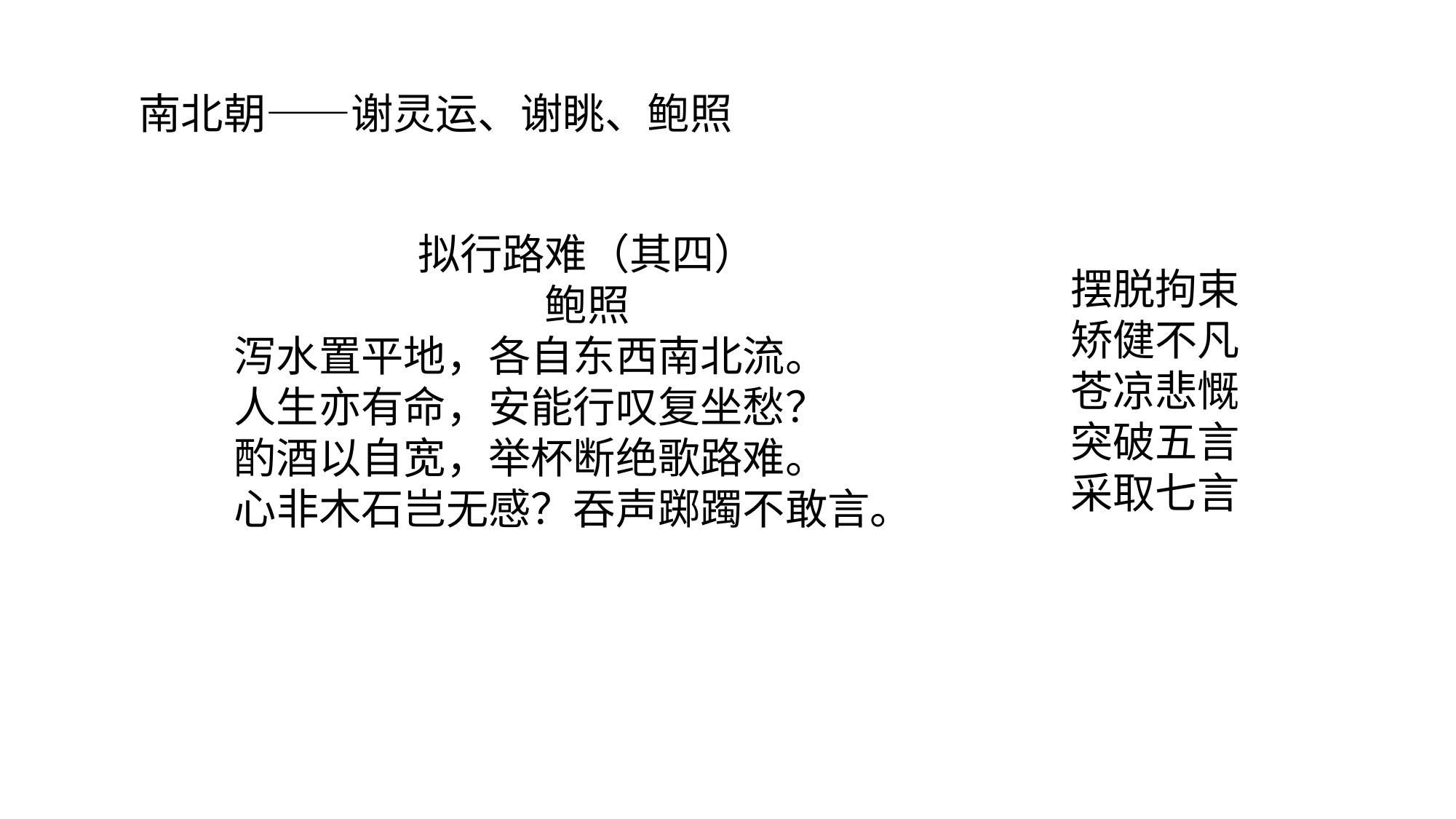

#
南北朝——谢灵运、谢眺、鲍照
拟行路难（其四）
鲍照
泻水置平地，各自东西南北流。
人生亦有命，安能行叹复坐愁？
酌酒以自宽，举杯断绝歌路难。
心非木石岂无感？吞声踯躅不敢言。
摆脱拘束
矫健不凡
苍凉悲慨
突破五言
采取七言